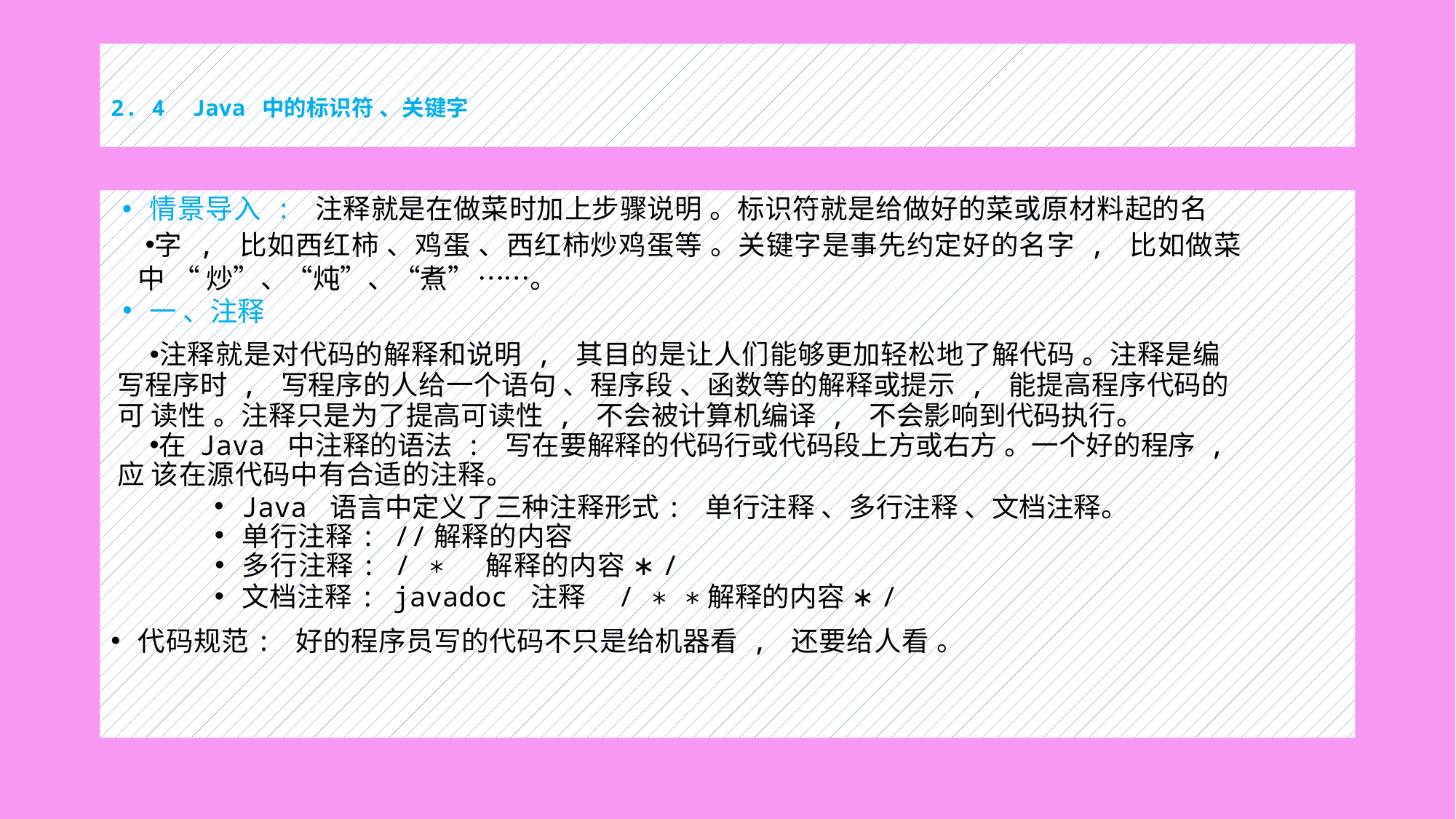

# 2. 4  Java 中的标识符 、关键字
情景导入 : 注释就是在做菜时加上步骤说明 。标识符就是给做好的菜或原材料起的名
字 , 比如西红柿 、鸡蛋 、西红柿炒鸡蛋等 。关键字是事先约定好的名字 , 比如做菜中 “ 炒”、“炖”、“煮” ……。
一 、注释
注释就是对代码的解释和说明 , 其目的是让人们能够更加轻松地了解代码 。注释是编 写程序时 , 写程序的人给一个语句 、程序段 、函数等的解释或提示 , 能提高程序代码的可 读性 。注释只是为了提高可读性 , 不会被计算机编译 , 不会影响到代码执行。
在 Java 中注释的语法 : 写在要解释的代码行或代码段上方或右方 。一个好的程序 , 应 该在源代码中有合适的注释。
Java 语言中定义了三种注释形式: 单行注释 、多行注释 、文档注释。
单行注释: //解释的内容
多行注释: / ∗  解释的内容 ∗/
文档注释: javadoc 注释    / ∗ ∗解释的内容 ∗/
代码规范: 好的程序员写的代码不只是给机器看 , 还要给人看 。